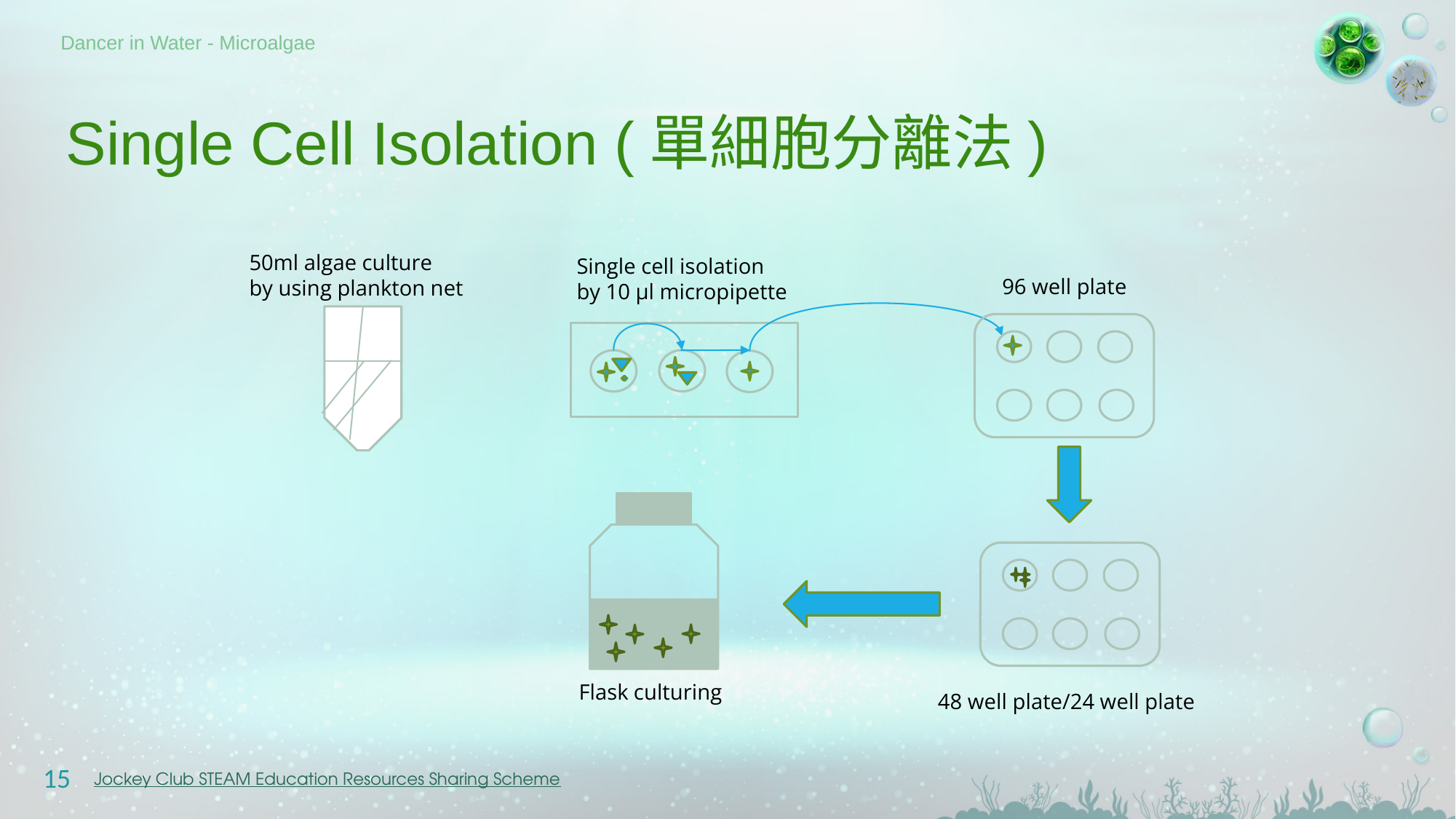

# Single Cell Isolation (單細胞分離法)
50ml algae culture
by using plankton net
Single cell isolation
by 10 µl micropipette
96 well plate

Flask culturing

48 well plate/24 well plate

15